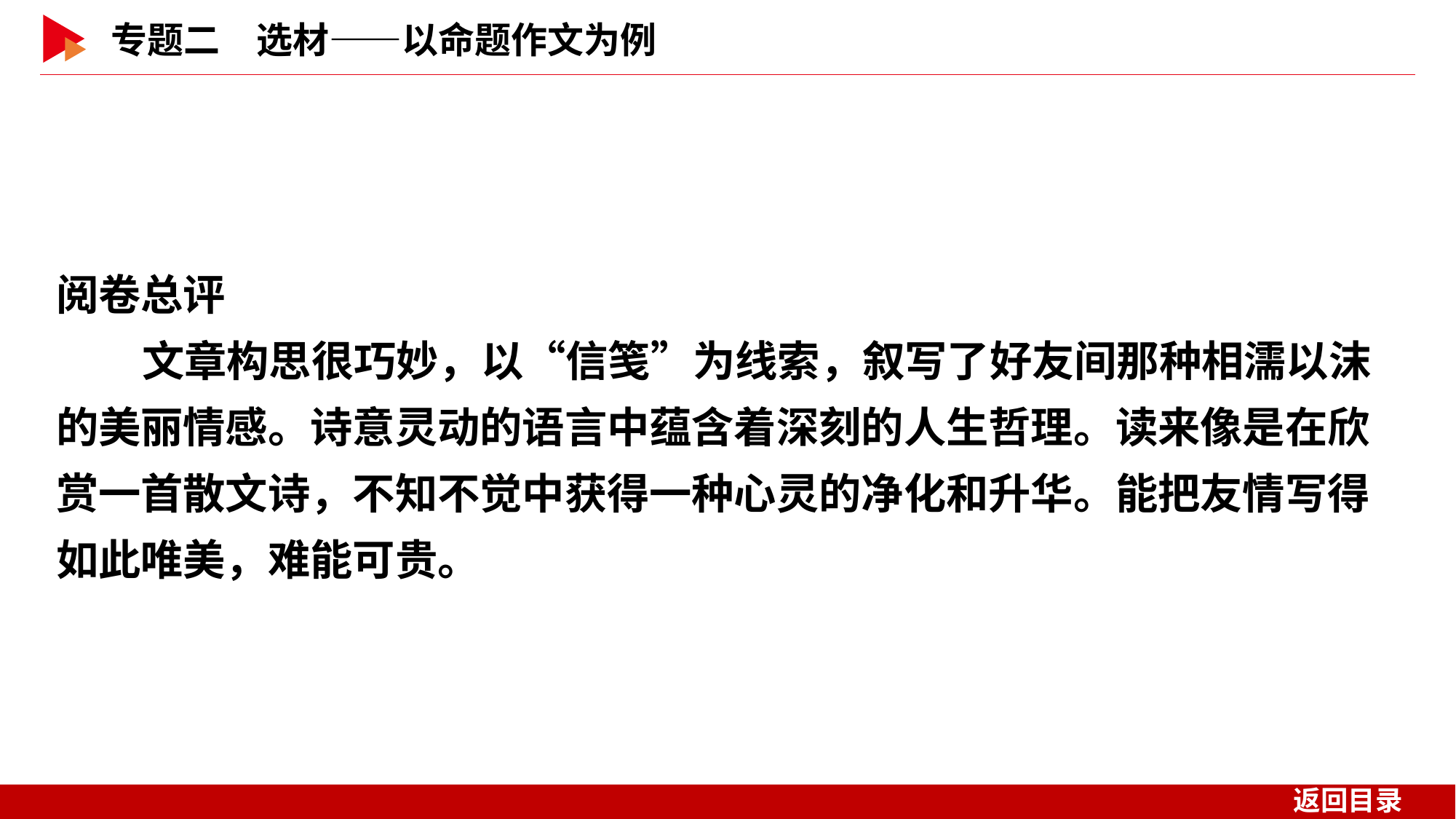

阅卷总评
文章构思很巧妙，以“信笺”为线索，叙写了好友间那种相濡以沫的美丽情感。诗意灵动的语言中蕴含着深刻的人生哲理。读来像是在欣赏一首散文诗，不知不觉中获得一种心灵的净化和升华。能把友情写得如此唯美，难能可贵。